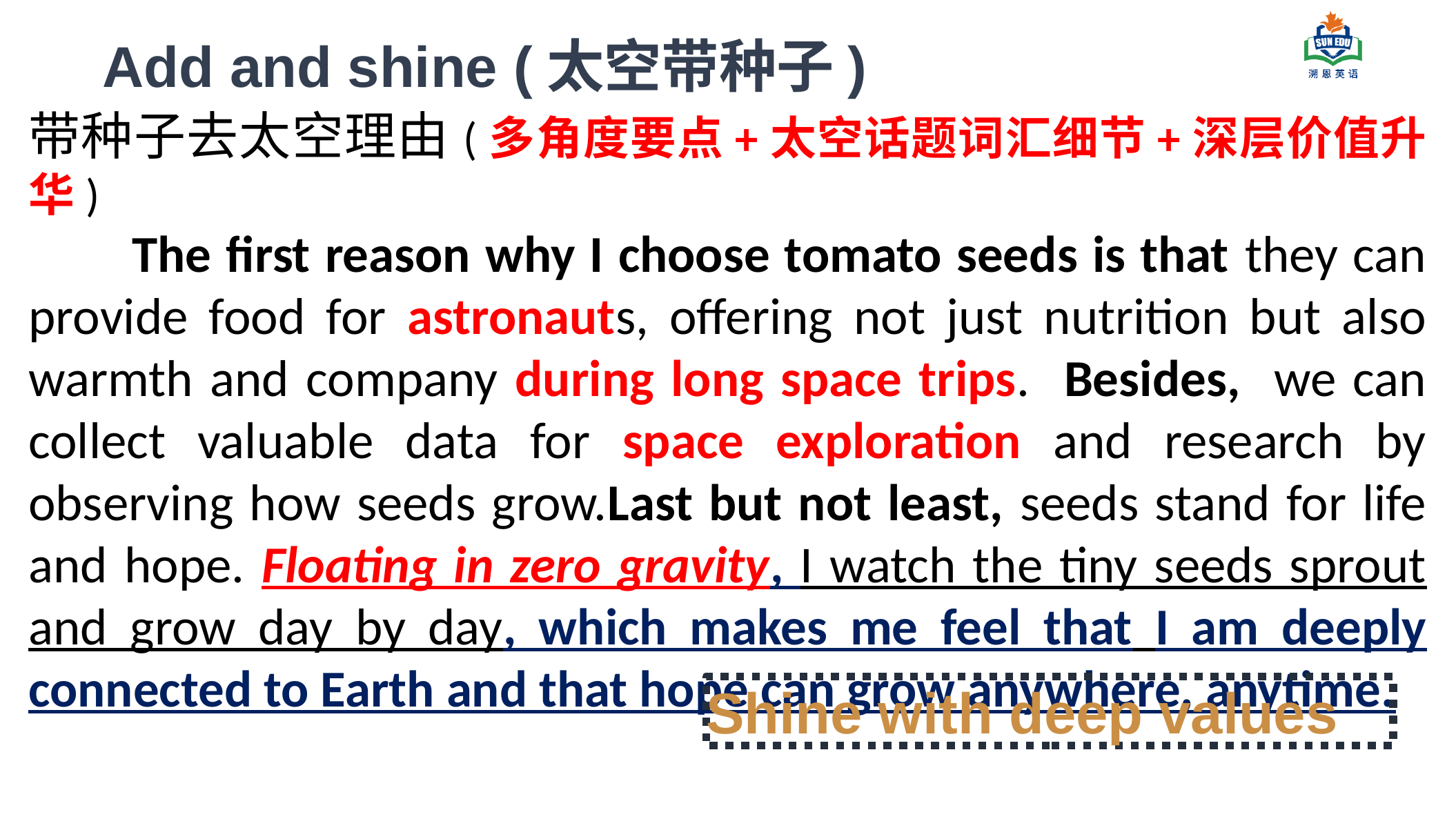

Add and shine (太空带种子)
带种子去太空理由(多角度要点+太空话题词汇细节+深层价值升华)
	The first reason why I choose tomato seeds is that they can provide food for astronauts, offering not just nutrition but also warmth and company during long space trips.  Besides,  we can collect valuable data for space exploration and research by observing how seeds grow.Last but not least, seeds stand for life and hope. Floating in zero gravity, I watch the tiny seeds sprout and grow day by day, which makes me feel that I am deeply connected to Earth and that hope can grow anywhere, anytime.

Shine with deep values